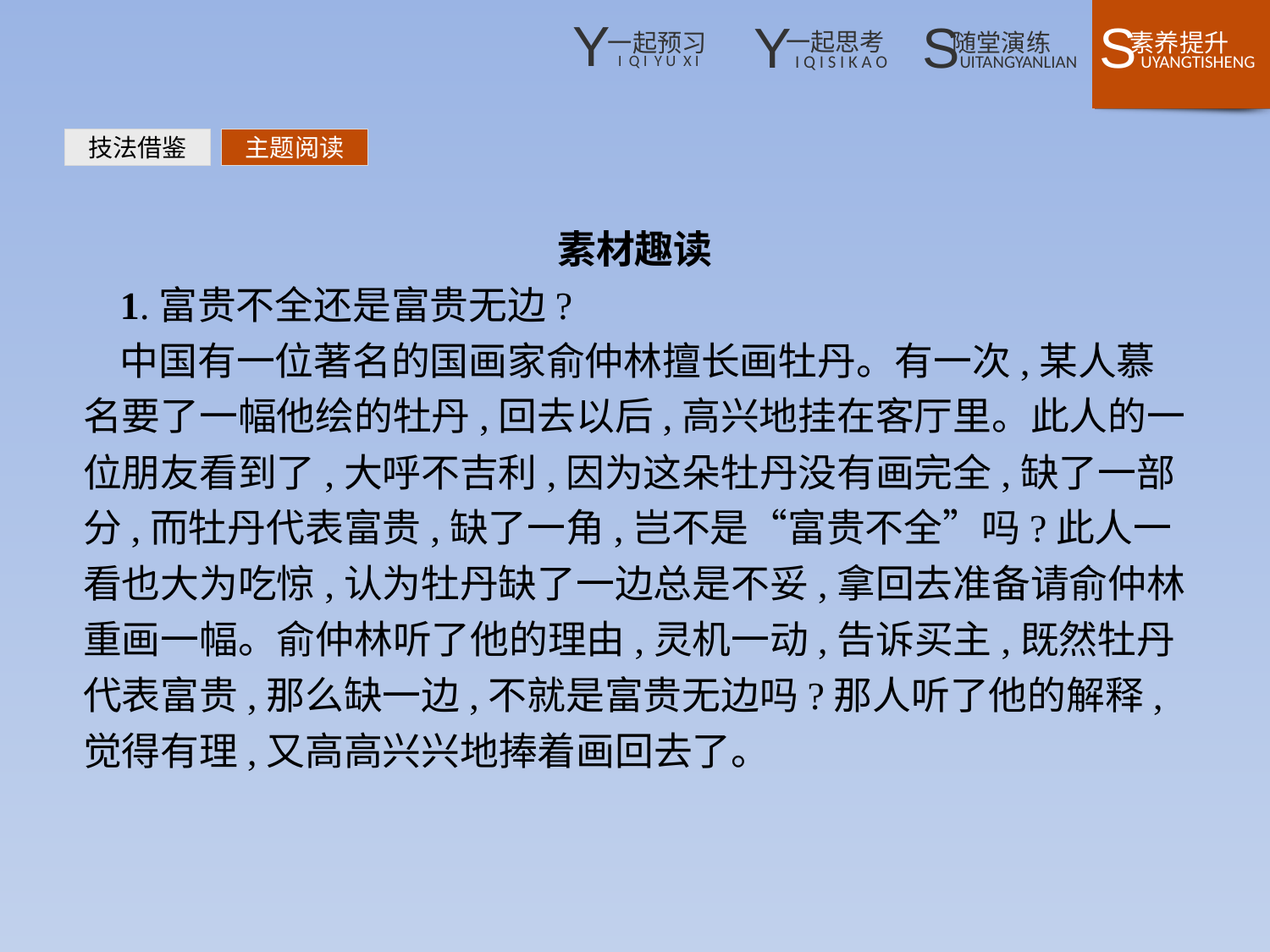

技法借鉴
主题阅读
素材趣读
1.富贵不全还是富贵无边?
中国有一位著名的国画家俞仲林擅长画牡丹。有一次,某人慕名要了一幅他绘的牡丹,回去以后,高兴地挂在客厅里。此人的一位朋友看到了,大呼不吉利,因为这朵牡丹没有画完全,缺了一部分,而牡丹代表富贵,缺了一角,岂不是“富贵不全”吗?此人一看也大为吃惊,认为牡丹缺了一边总是不妥,拿回去准备请俞仲林重画一幅。俞仲林听了他的理由,灵机一动,告诉买主,既然牡丹代表富贵,那么缺一边,不就是富贵无边吗?那人听了他的解释,觉得有理,又高高兴兴地捧着画回去了。